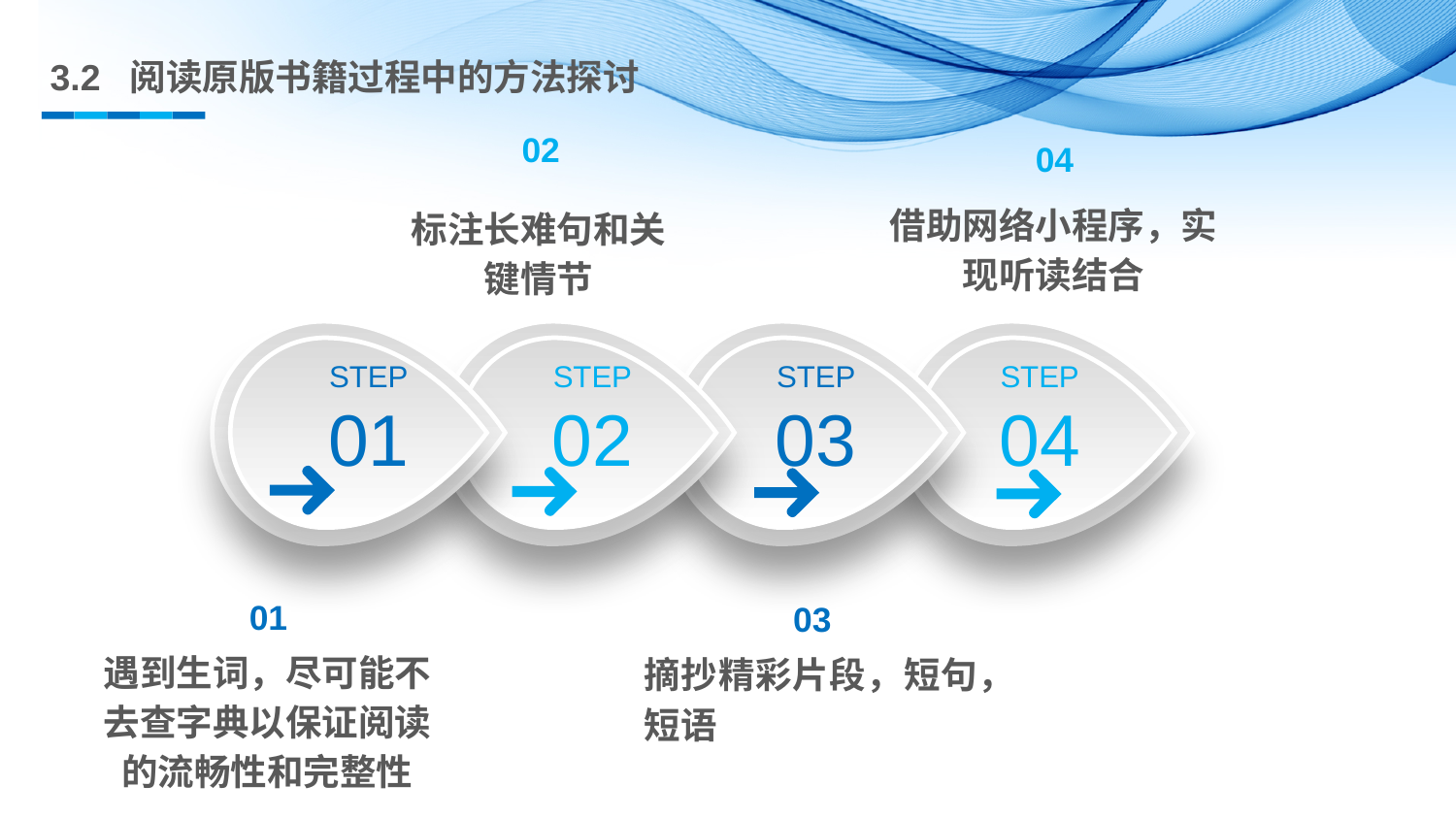

3.2  阅读原版书籍过程中的方法探讨

02
标注长难句和关键情节
04
借助网络小程序，实现听读结合

STEP
01
STEP
02
STEP
03
STEP
04

01
遇到生词，尽可能不去查字典以保证阅读的流畅性和完整性
03
摘抄精彩片段，短句，短语